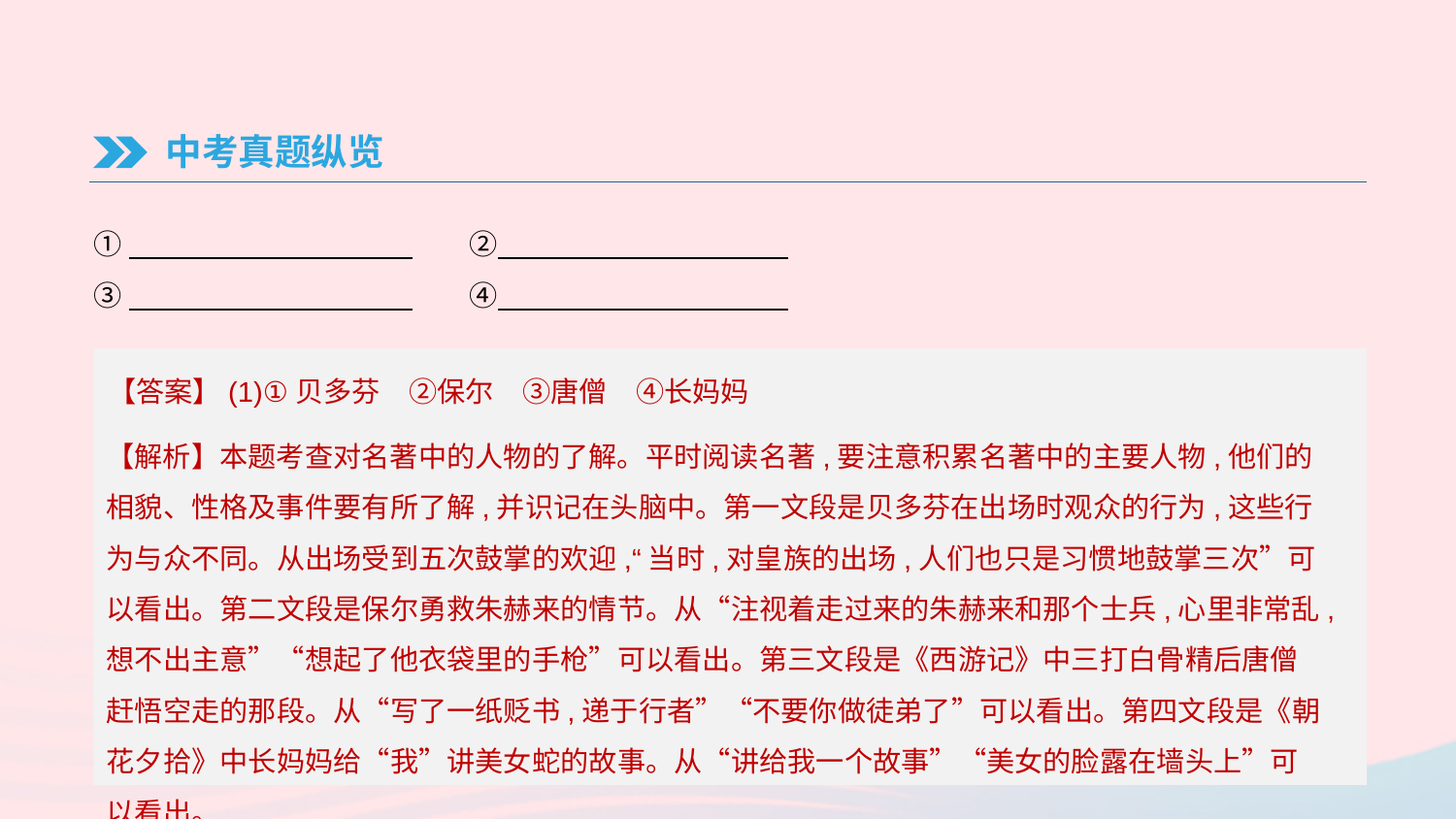

中考真题纵览

①　　　　　　　　　　　　②
③　　　　　　　　　　　　④

【答案】(1)①贝多芬　②保尔　③唐僧　④长妈妈
【解析】本题考查对名著中的人物的了解。平时阅读名著,要注意积累名著中的主要人物,他们的相貌、性格及事件要有所了解,并识记在头脑中。第一文段是贝多芬在出场时观众的行为,这些行为与众不同。从出场受到五次鼓掌的欢迎,“当时,对皇族的出场,人们也只是习惯地鼓掌三次”可以看出。第二文段是保尔勇救朱赫来的情节。从“注视着走过来的朱赫来和那个士兵,心里非常乱,想不出主意”“想起了他衣袋里的手枪”可以看出。第三文段是《西游记》中三打白骨精后唐僧赶悟空走的那段。从“写了一纸贬书,递于行者”“不要你做徒弟了”可以看出。第四文段是《朝花夕拾》中长妈妈给“我”讲美女蛇的故事。从“讲给我一个故事”“美女的脸露在墙头上”可以看出。